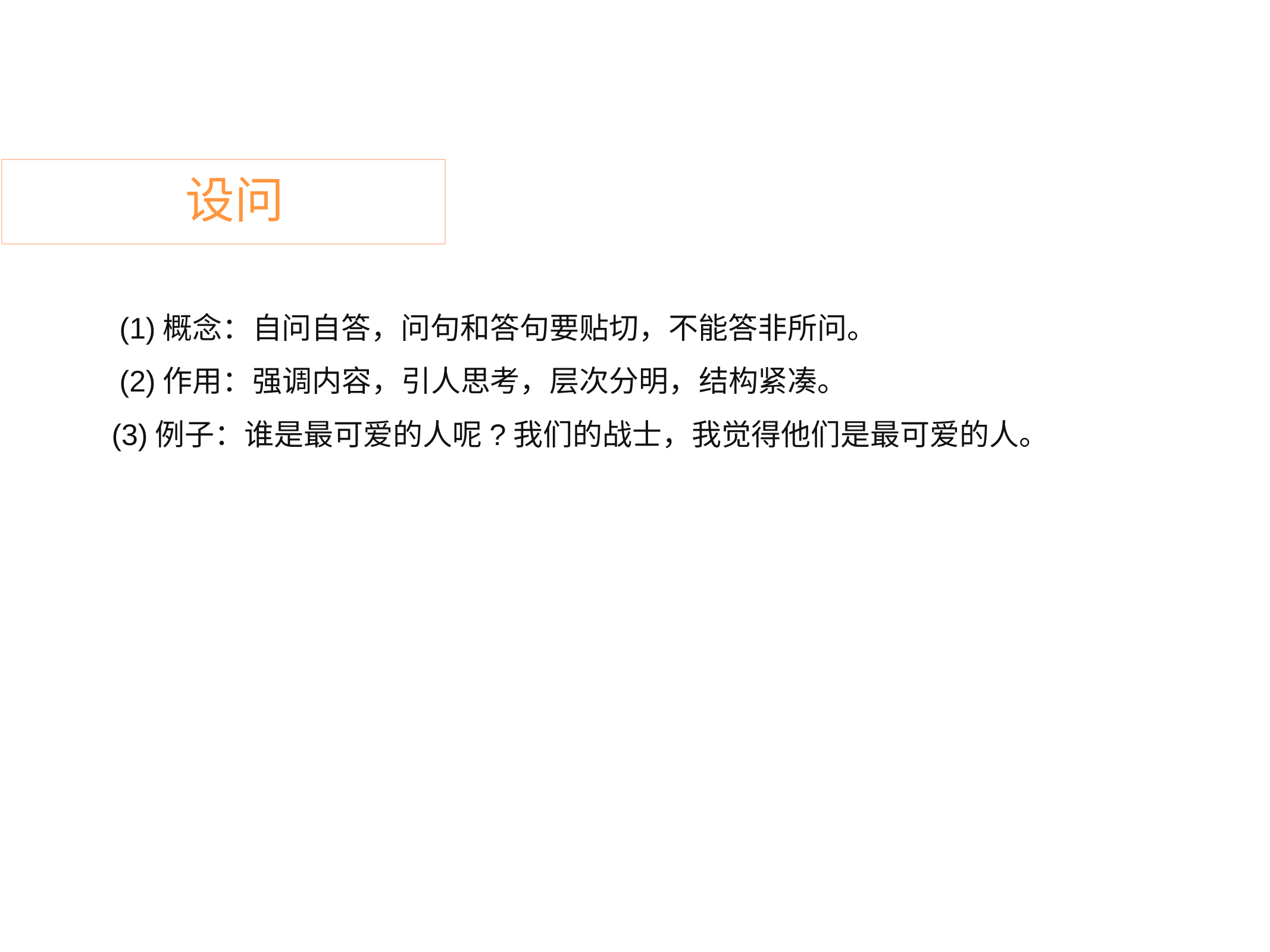

设问
(1)概念：自问自答，问句和答句要贴切，不能答非所问。

(2)作用：强调内容，引人思考，层次分明，结构紧凑。
(3)例子：谁是最可爱的人呢?我们的战士，我觉得他们是最可爱的人。